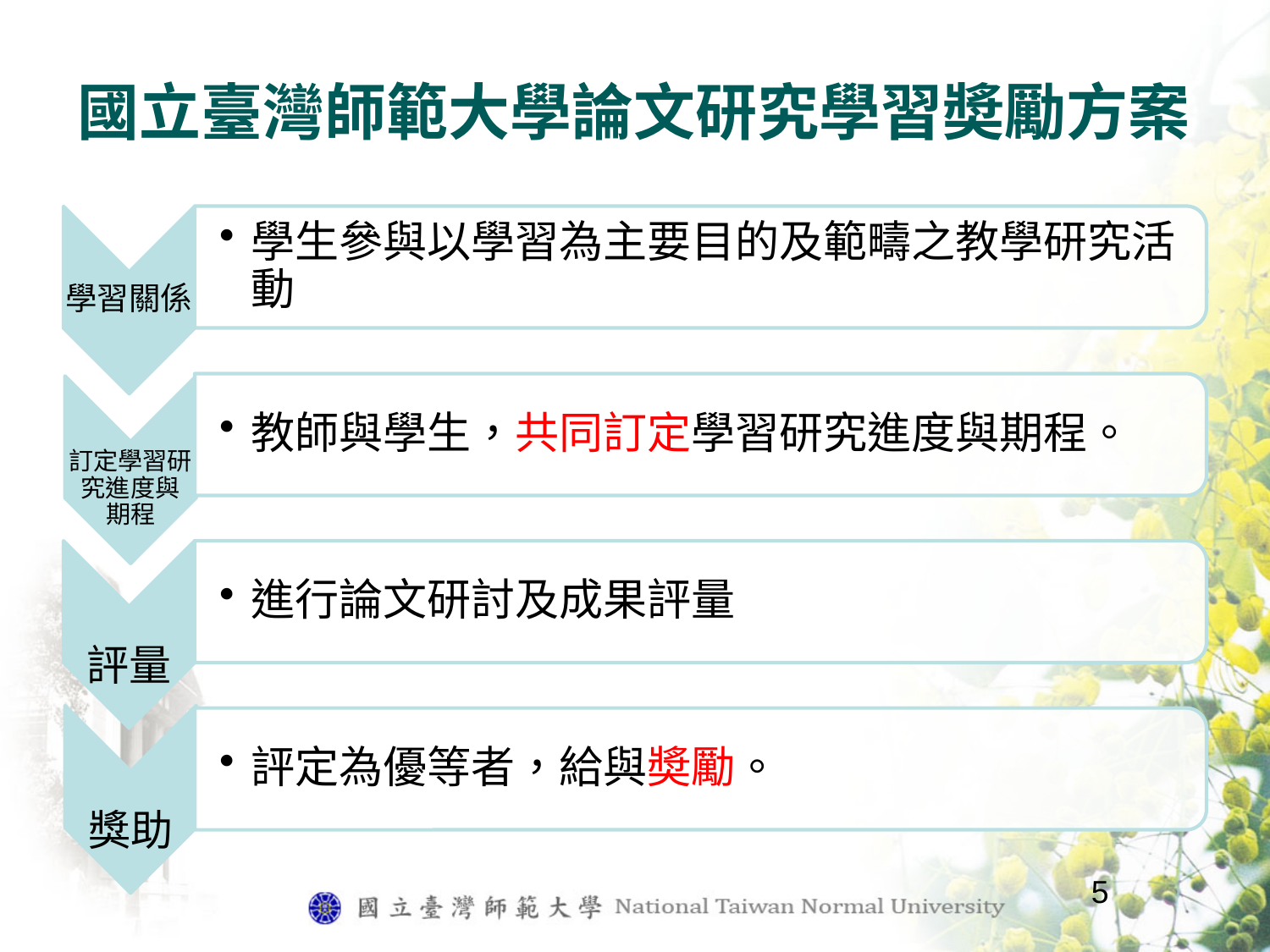

# 國立臺灣師範大學論文研究學習奬勵方案
學習關係
學生參與以學習為主要目的及範疇之教學研究活動

訂定學習研究進度與 期程
教師與學生，共同訂定學習研究進度與期程。

評量
進行論文研討及成果評量

獎助
評定為優等者，給與奬勵。